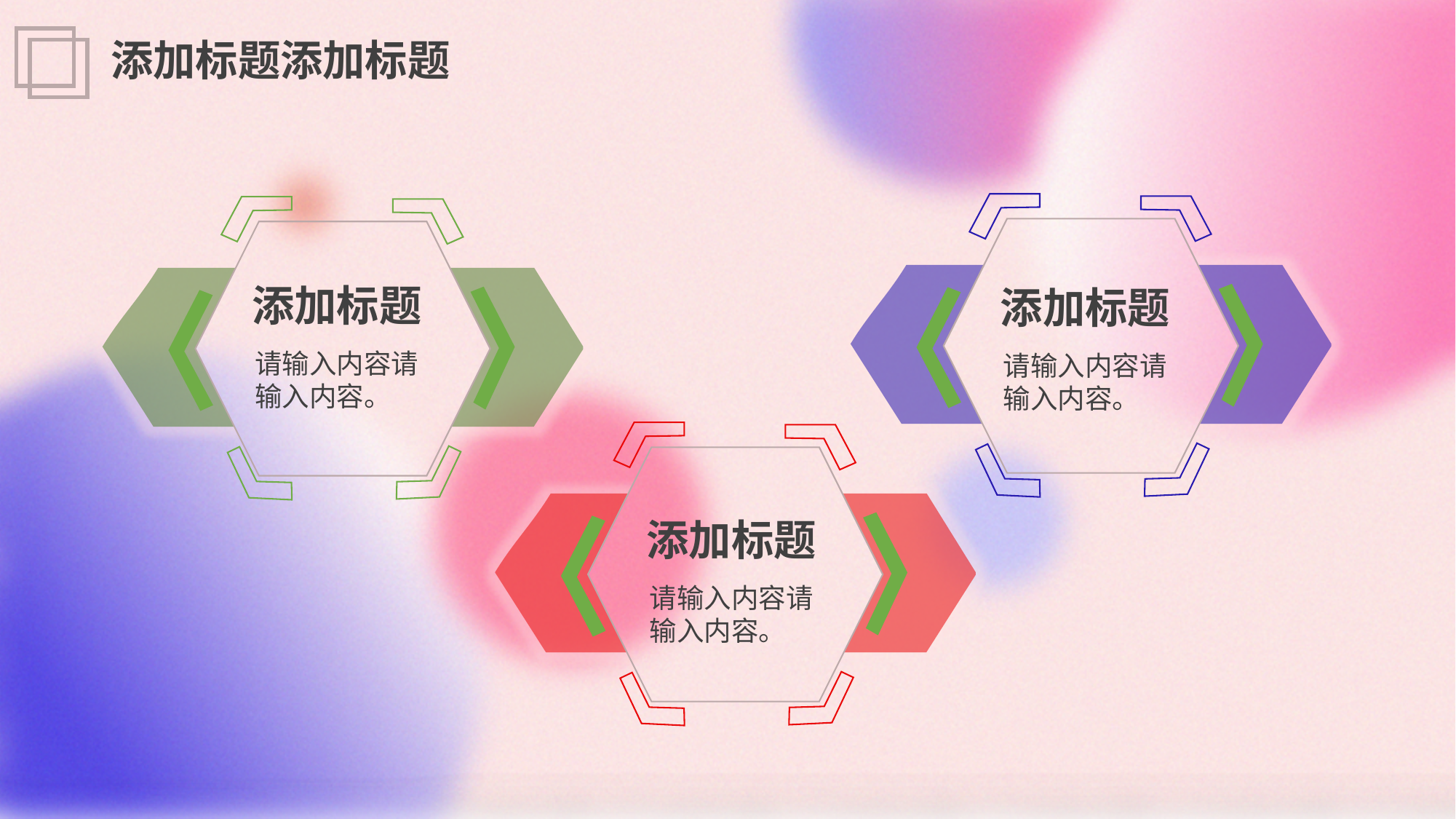

添加标题添加标题

添加标题
添加标题
请输入内容请输入内容。
请输入内容请输入内容。

添加标题
请输入内容请输入内容。